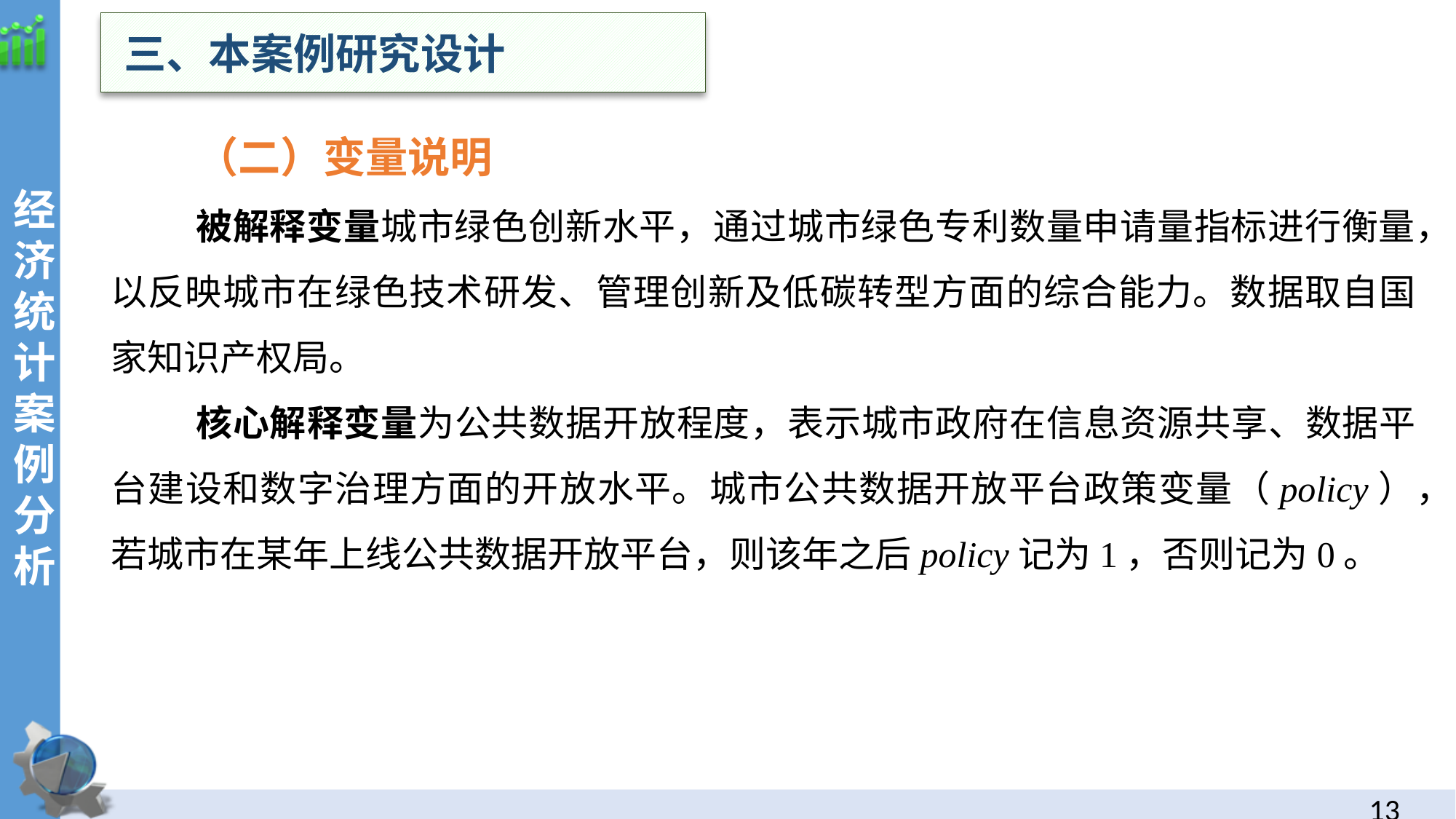

三、本案例研究设计
（二）变量说明
被解释变量城市绿色创新水平，通过城市绿色专利数量申请量指标进行衡量，以反映城市在绿色技术研发、管理创新及低碳转型方面的综合能力。数据取自国家知识产权局。
核心解释变量为公共数据开放程度，表示城市政府在信息资源共享、数据平台建设和数字治理方面的开放水平。城市公共数据开放平台政策变量（policy），若城市在某年上线公共数据开放平台，则该年之后policy记为1，否则记为0。

经
济统计案例分析

13